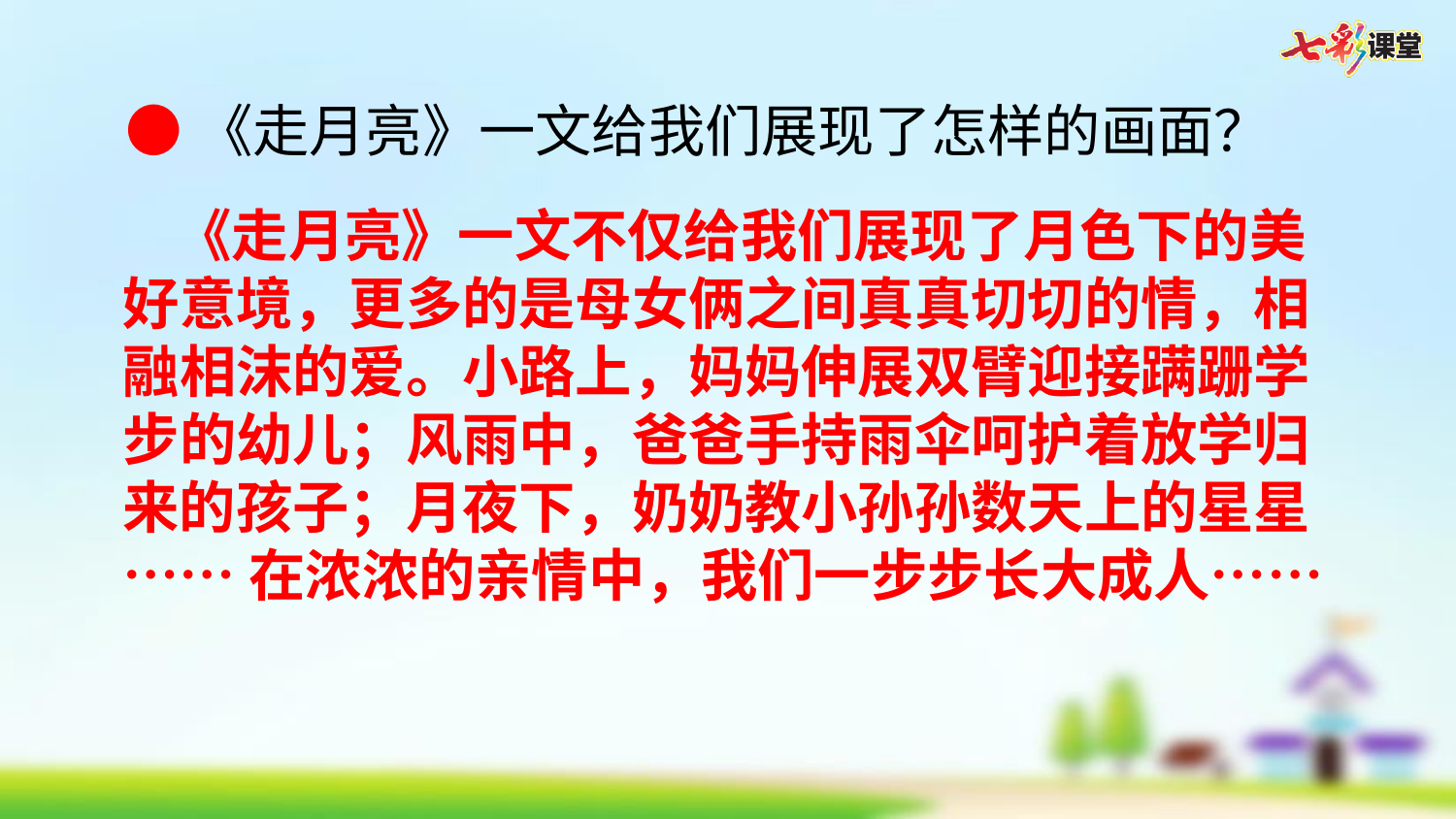

●《走月亮》一文给我们展现了怎样的画面？
   《走月亮》一文不仅给我们展现了月色下的美好意境，更多的是母女俩之间真真切切的情，相融相沫的爱。小路上，妈妈伸展双臂迎接蹒跚学步的幼儿；风雨中，爸爸手持雨伞呵护着放学归来的孩子；月夜下，奶奶教小孙孙数天上的星星…… 在浓浓的亲情中，我们一步步长大成人……